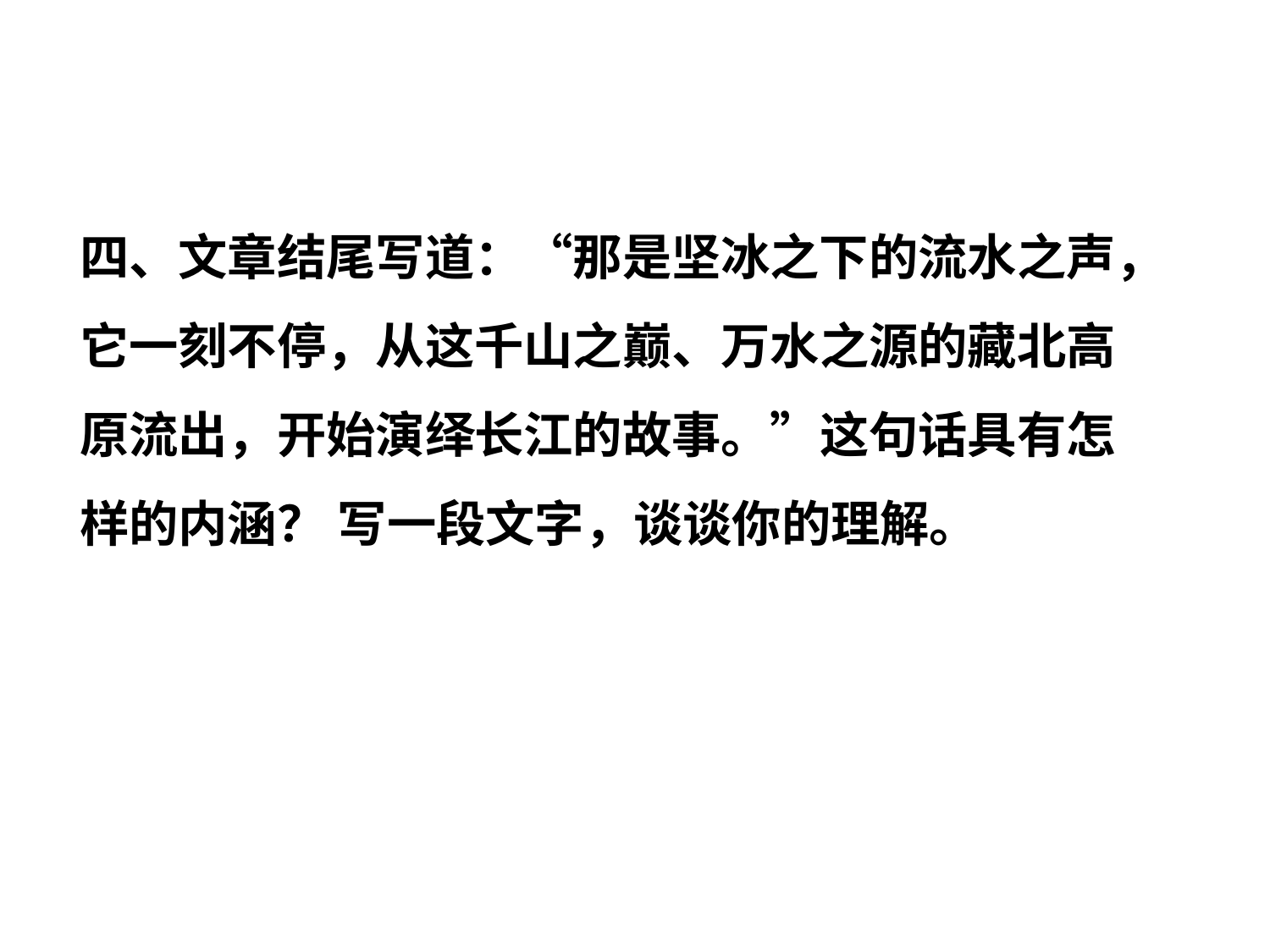

四、文章结尾写道：“那是坚冰之下的流水之声，它一刻不停，从这千山之巅、万水之源的藏北高原流出，开始演绎长江的故事。”这句话具有怎样的内涵？ 写一段文字，谈谈你的理解。